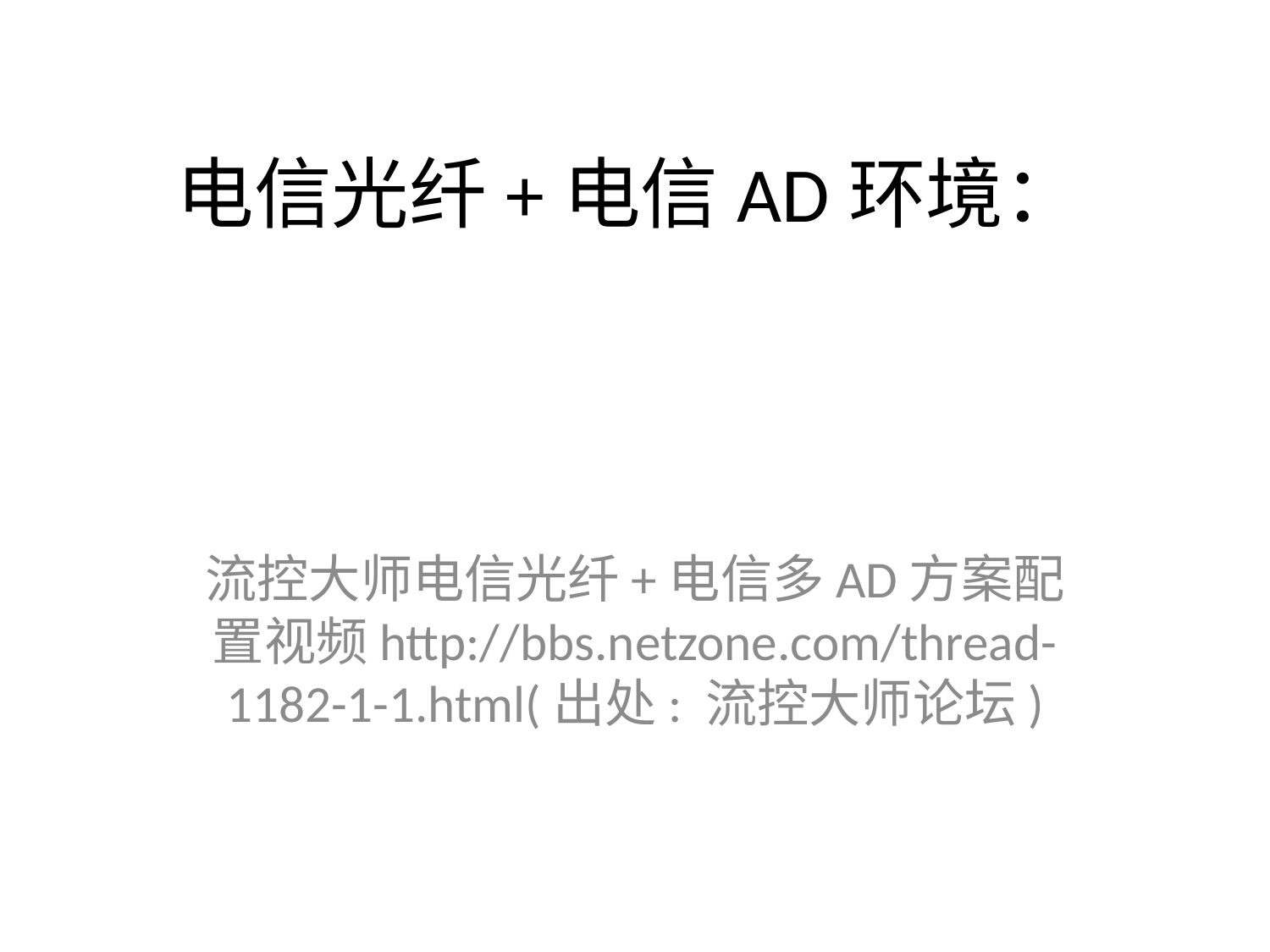

# 电信光纤+电信AD环境：
流控大师电信光纤+电信多AD方案配置视频http://bbs.netzone.com/thread-1182-1-1.html(出处: 流控大师论坛)